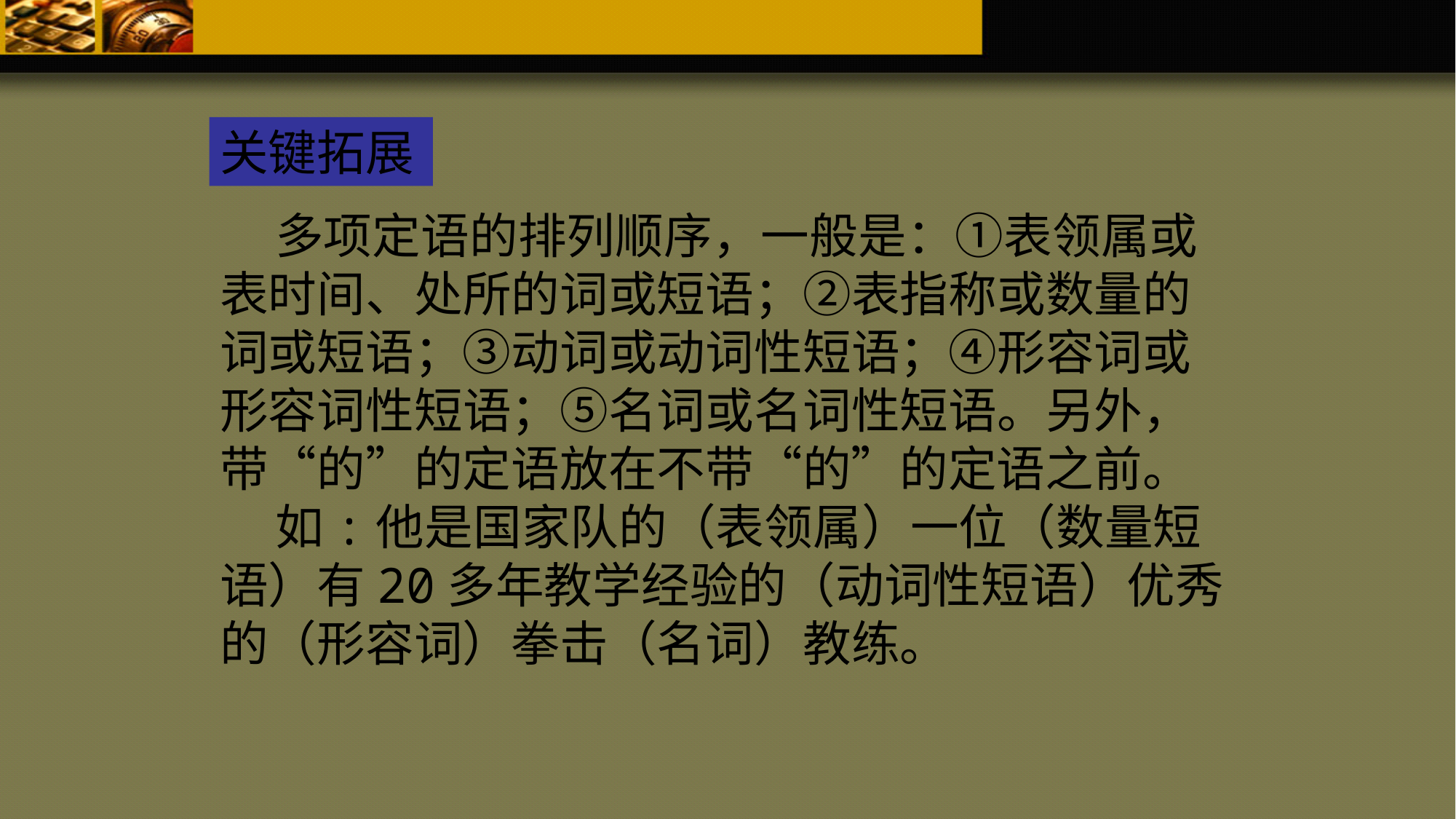

关键拓展

    多项定语的排列顺序，一般是：①表领属或表时间、处所的词或短语；②表指称或数量的词或短语；③动词或动词性短语；④形容词或形容词性短语；⑤名词或名词性短语。另外，带“的”的定语放在不带“的”的定语之前。
    如:他是国家队的（表领属）一位（数量短语）有20多年教学经验的（动词性短语）优秀的（形容词）拳击（名词）教练。